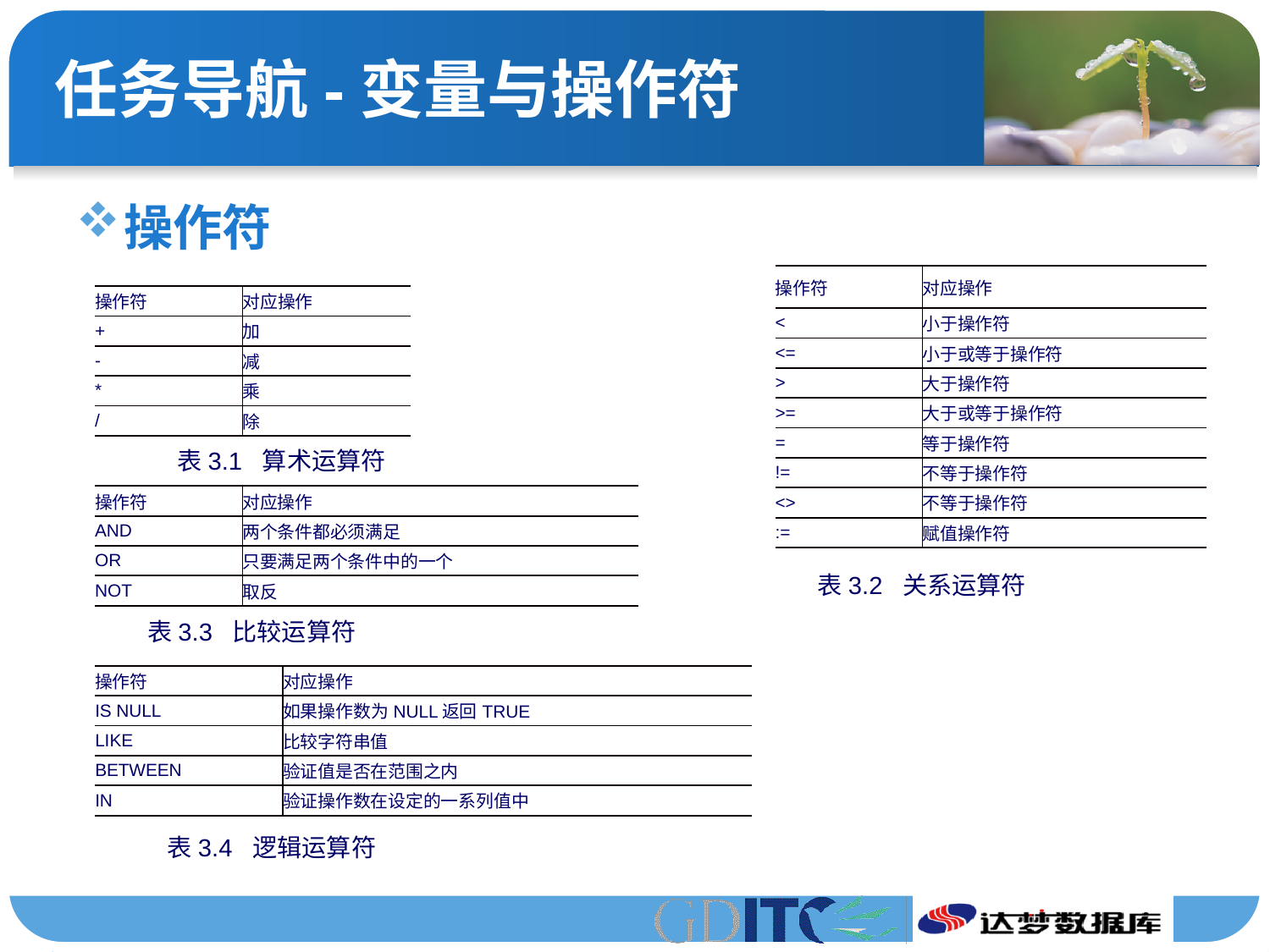

# 任务导航-变量与操作符
操作符

| 操作符 | 对应操作 |
| --- | --- |
| < | 小于操作符 |
| <= | 小于或等于操作符 |
| > | 大于操作符 |
| >= | 大于或等于操作符 |
| = | 等于操作符 |
| != | 不等于操作符 |
| <> | 不等于操作符 |
| := | 赋值操作符 |
| 操作符 | 对应操作 |
| --- | --- |
| + | 加 |
| - | 减 |
| \* | 乘 |
| / | 除 |
表3.1  算术运算符
| 操作符 | 对应操作 |
| --- | --- |
| AND | 两个条件都必须满足 |
| OR | 只要满足两个条件中的一个 |
| NOT | 取反 |
表3.2  关系运算符
表3.3  比较运算符
| 操作符 | 对应操作 |
| --- | --- |
| IS NULL | 如果操作数为NULL返回TRUE |
| LIKE | 比较字符串值 |
| BETWEEN | 验证值是否在范围之内 |
| IN | 验证操作数在设定的一系列值中 |
表3.4  逻辑运算符